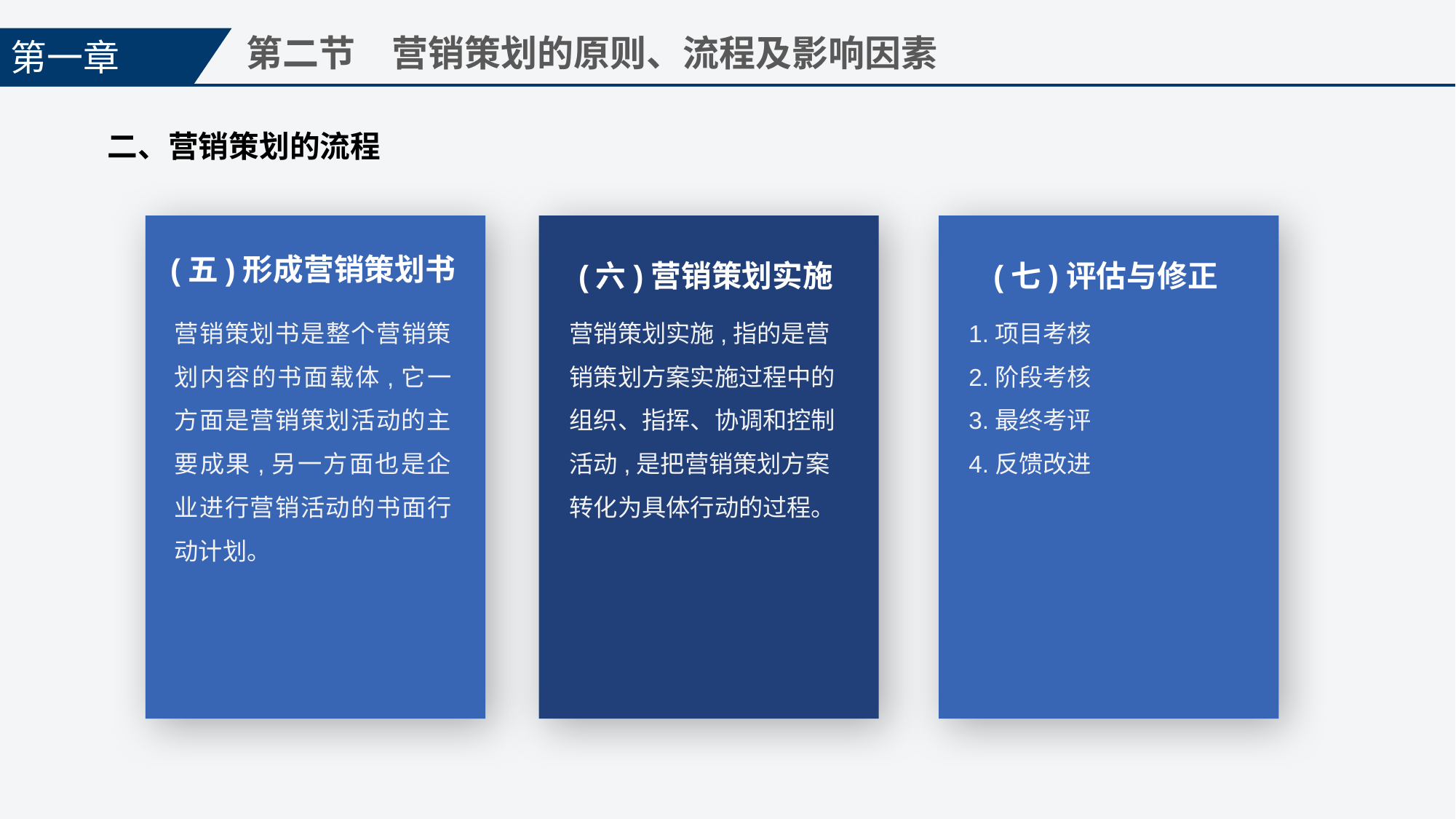

第一章
第二节　营销策划的原则、流程及影响因素
二、营销策划的流程

(五)形成营销策划书
(六)营销策划实施
(七)评估与修正
营销策划书是整个营销策划内容的书面载体,它一方面是营销策划活动的主要成果,另一方面也是企业进行营销活动的书面行动计划。
营销策划实施,指的是营销策划方案实施过程中的组织、指挥、协调和控制活动,是把营销策划方案转化为具体行动的过程。
1.项目考核
2.阶段考核
3.最终考评
4.反馈改进